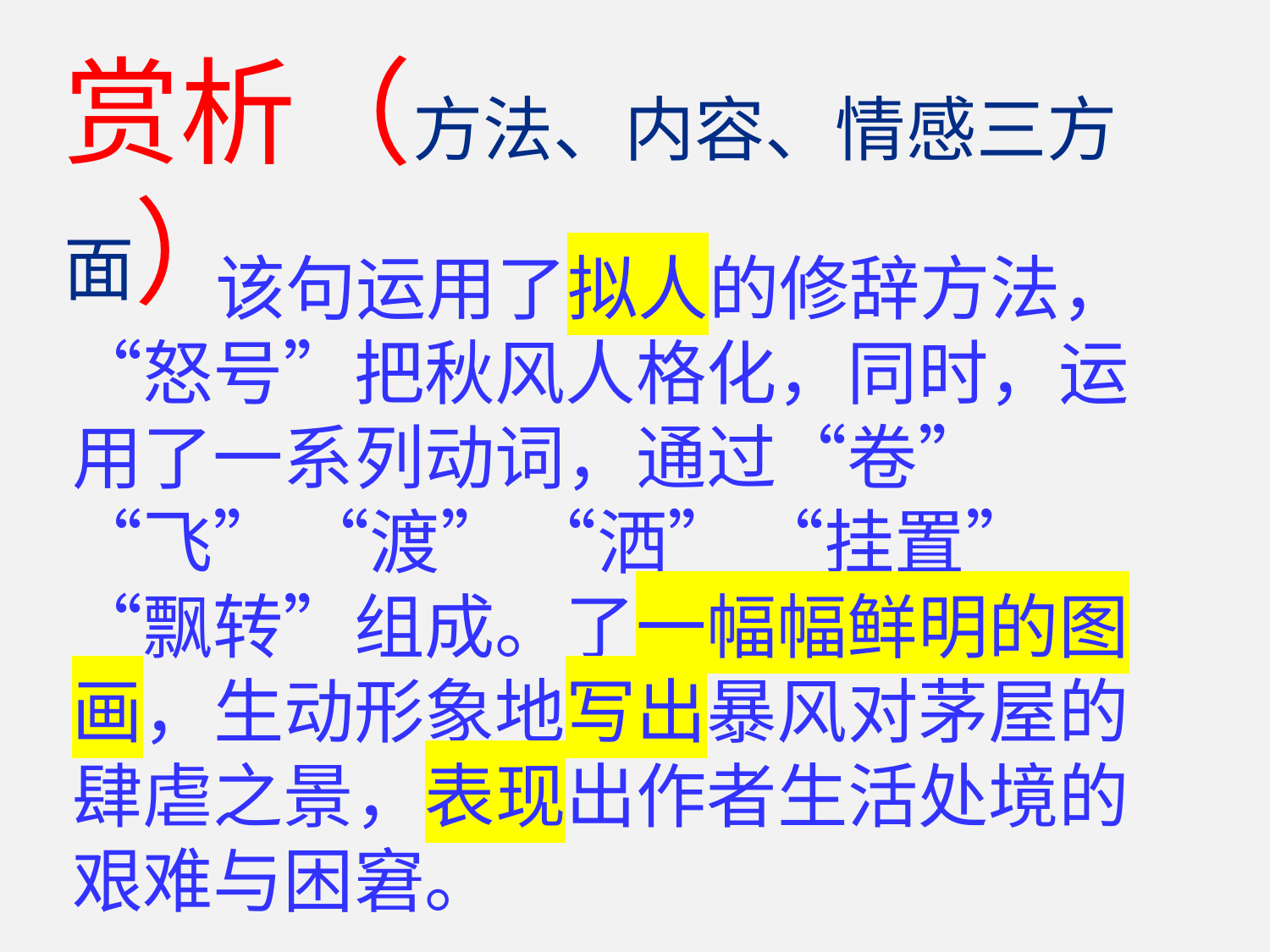

赏析（方法、内容、情感三方面）
         该句运用了拟人的修辞方法，“怒号”把秋风人格化，同时，运用了一系列动词，通过“卷” “飞” “渡” “洒” “挂置” “飘转”组成。了一幅幅鲜明的图画，生动形象地写出暴风对茅屋的肆虐之景，表现出作者生活处境的艰难与困窘。